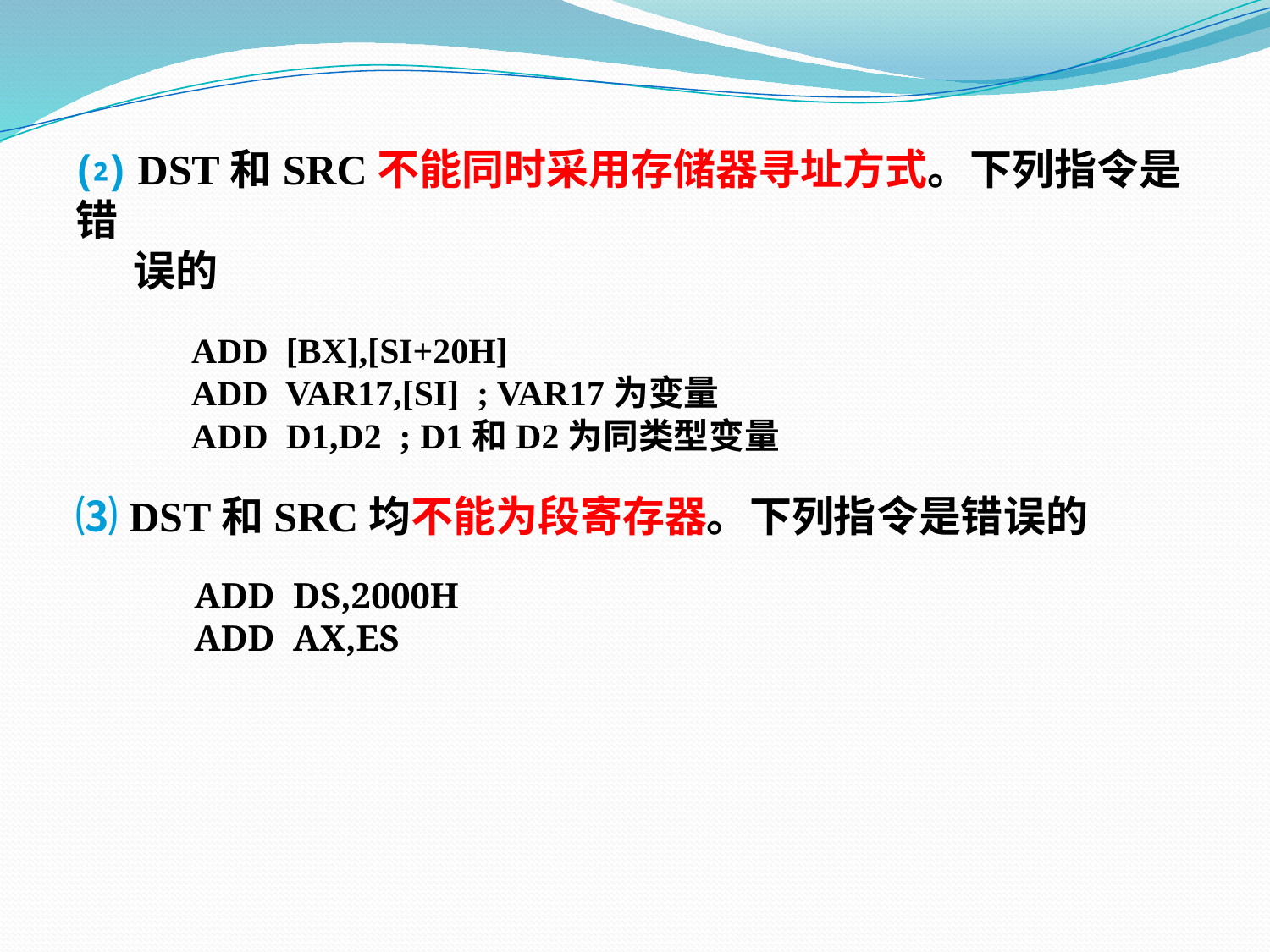

⑵ DST和SRC不能同时采用存储器寻址方式。下列指令是错
     误的

             ADD  [BX],[SI+20H]
             ADD  VAR17,[SI]  ; VAR17为变量
             ADD  D1,D2  ; D1和D2为同类型变量

⑶ DST和SRC均不能为段寄存器。下列指令是错误的

             ADD  DS,2000H
             ADD  AX,ES